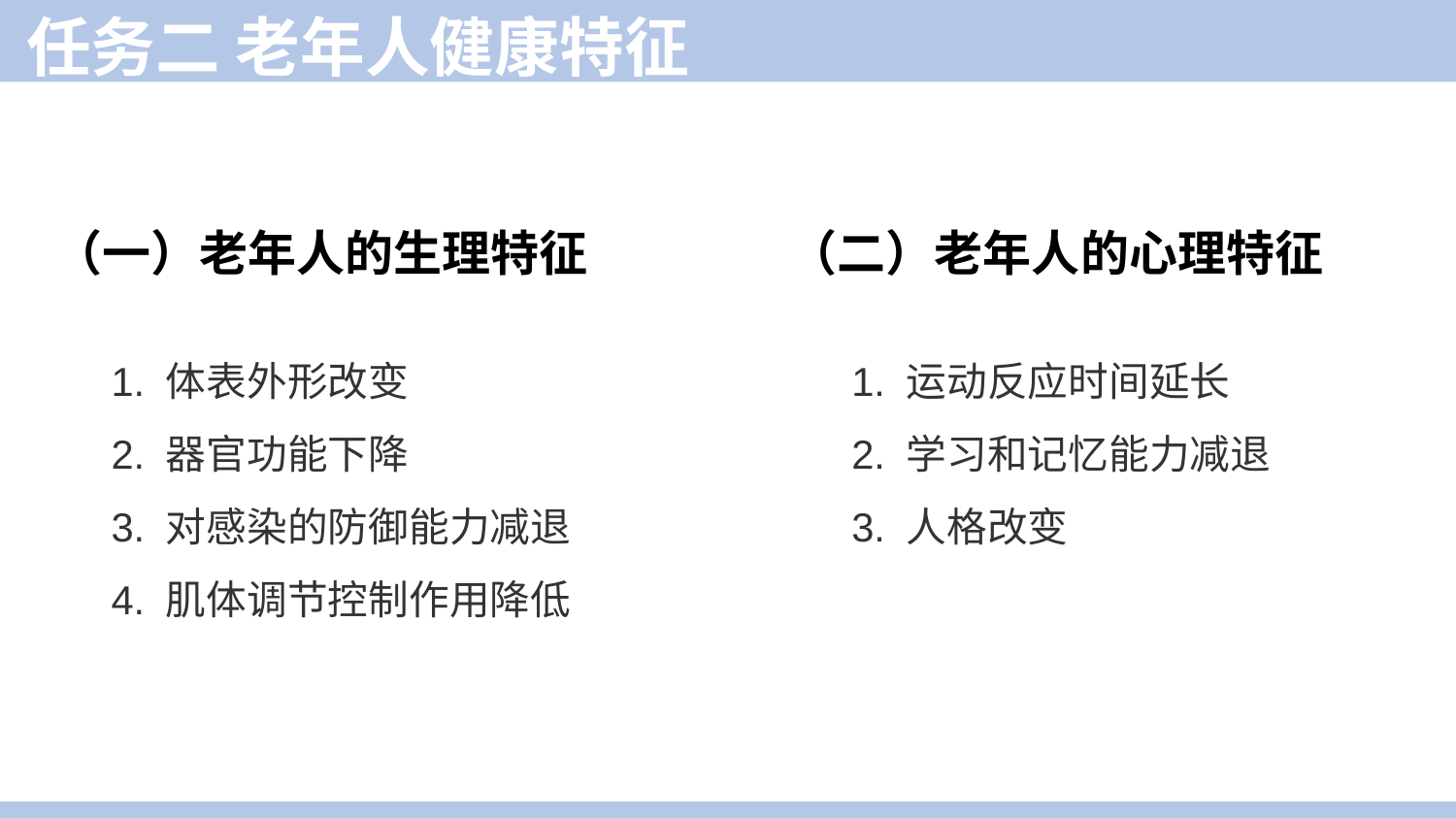

任务二 老年人健康特征
（一）老年人的生理特征
（二）老年人的心理特征
1. 体表外形改变
2. 器官功能下降
3. 对感染的防御能力减退
4. 肌体调节控制作用降低
1. 运动反应时间延长
2. 学习和记忆能力减退
3. 人格改变